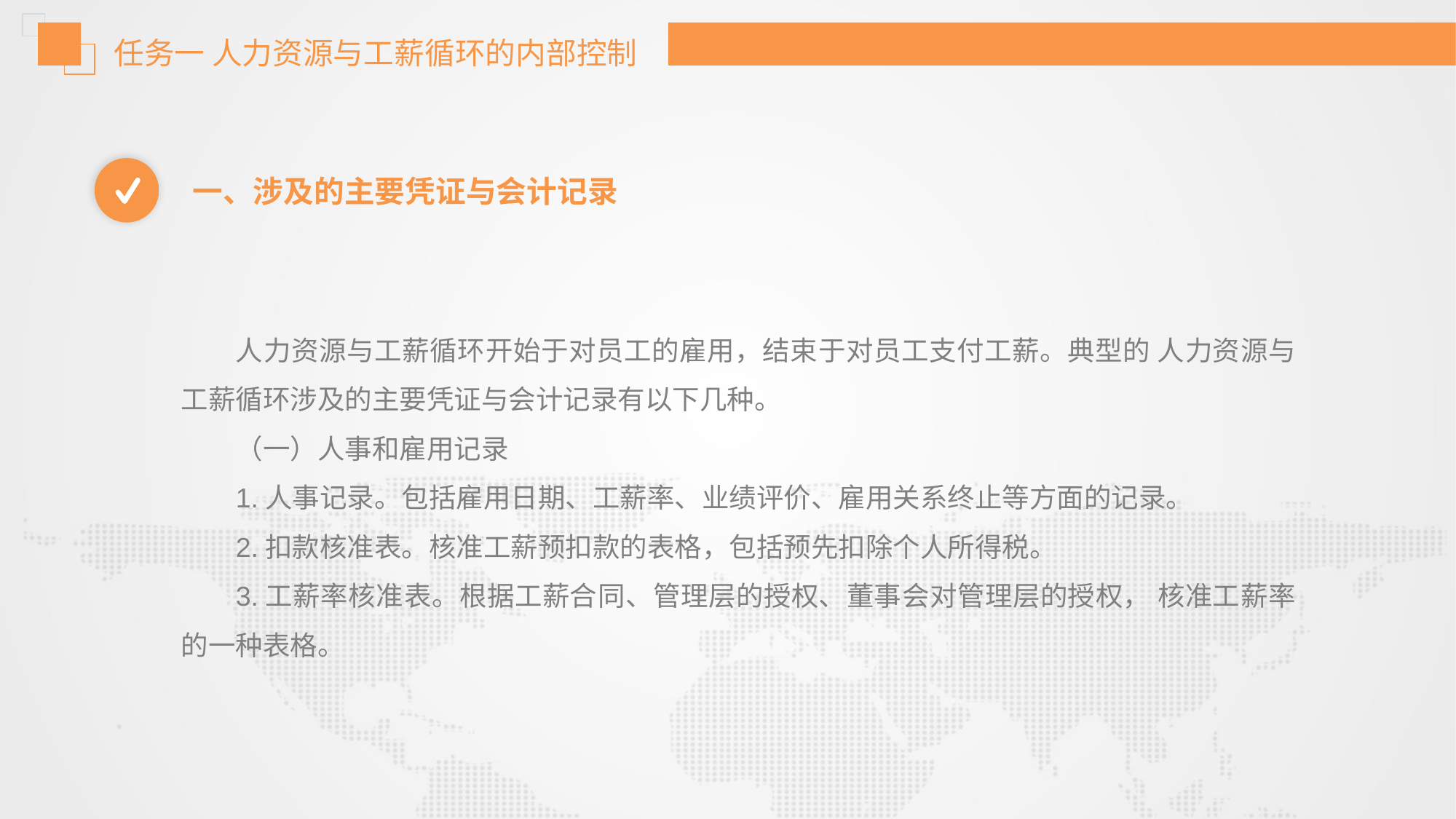

任务一 人力资源与工薪循环的内部控制

一、涉及的主要凭证与会计记录
人力资源与工薪循环开始于对员工的雇用，结束于对员工支付工薪。典型的 人力资源与工薪循环涉及的主要凭证与会计记录有以下几种。
（一）人事和雇用记录
1.人事记录。包括雇用日期、工薪率、业绩评价、雇用关系终止等方面的记录。
2.扣款核准表。核准工薪预扣款的表格，包括预先扣除个人所得税。
3.工薪率核准表。根据工薪合同、管理层的授权、董事会对管理层的授权， 核准工薪率的一种表格。